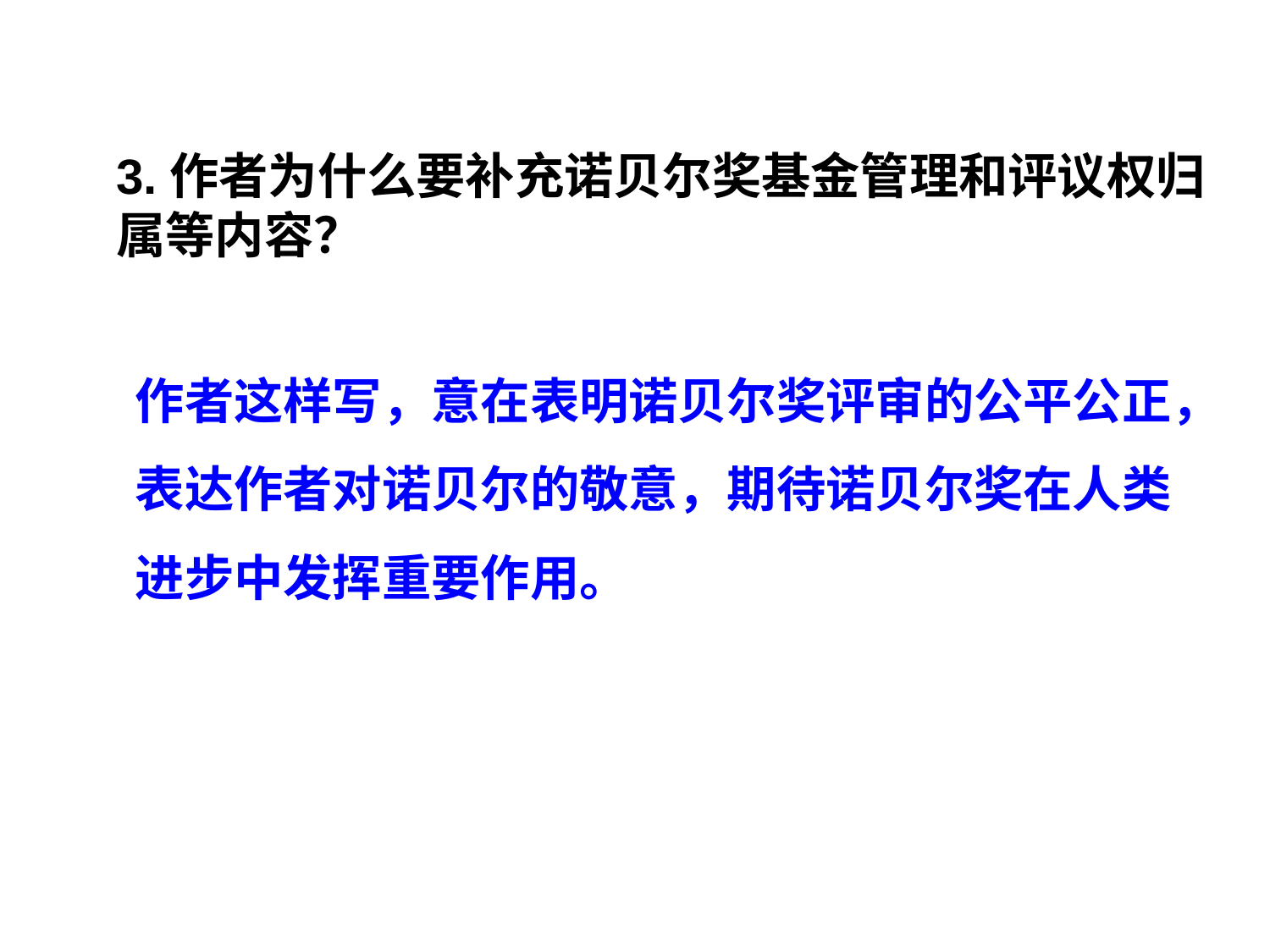

3.作者为什么要补充诺贝尔奖基金管理和评议权归属等内容？
作者这样写，意在表明诺贝尔奖评审的公平公正，表达作者对诺贝尔的敬意，期待诺贝尔奖在人类进步中发挥重要作用。